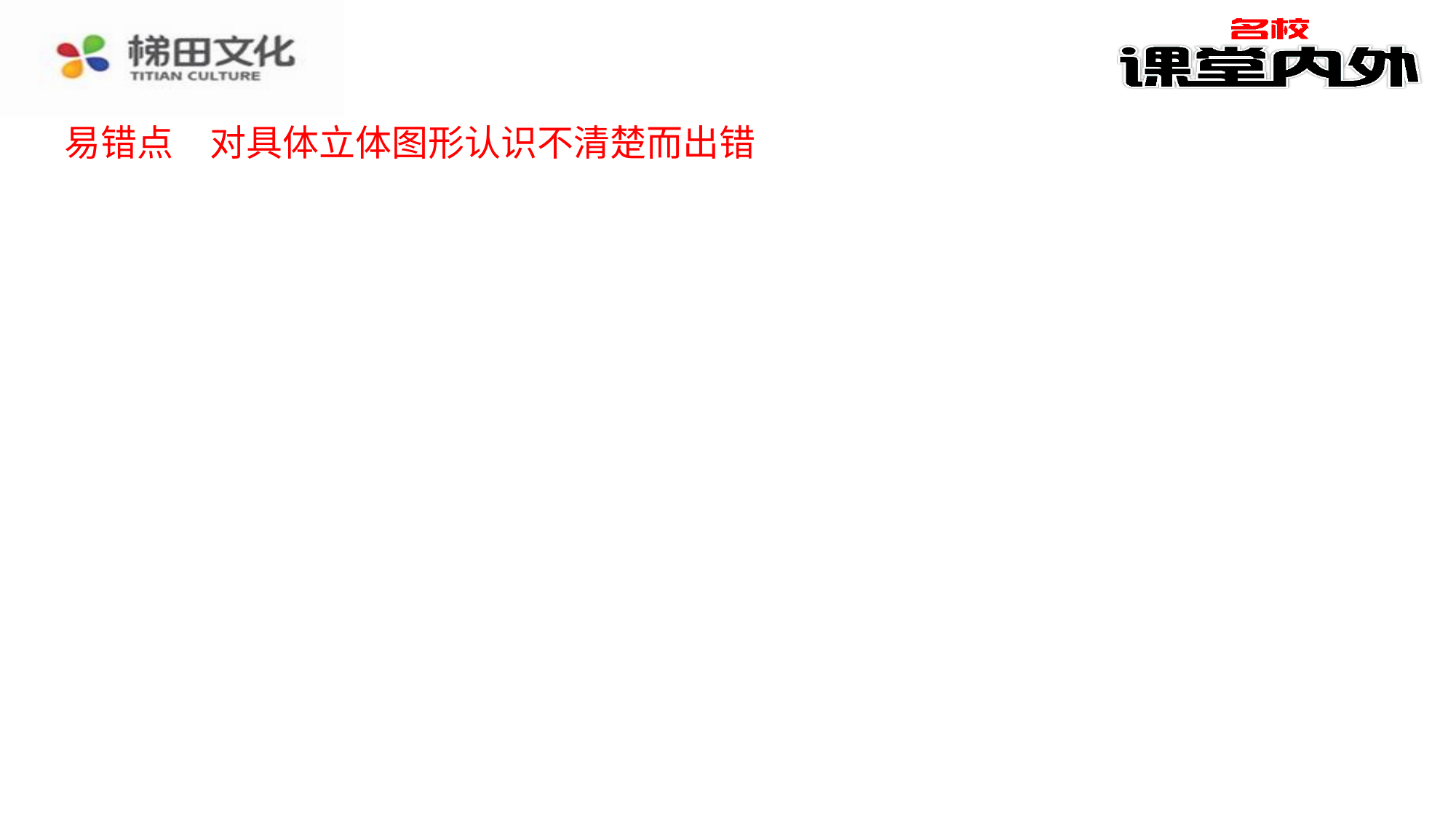

易错点　对具体立体图形认识不清楚而出错
易错点　对具体立体图形认识不清楚而出错